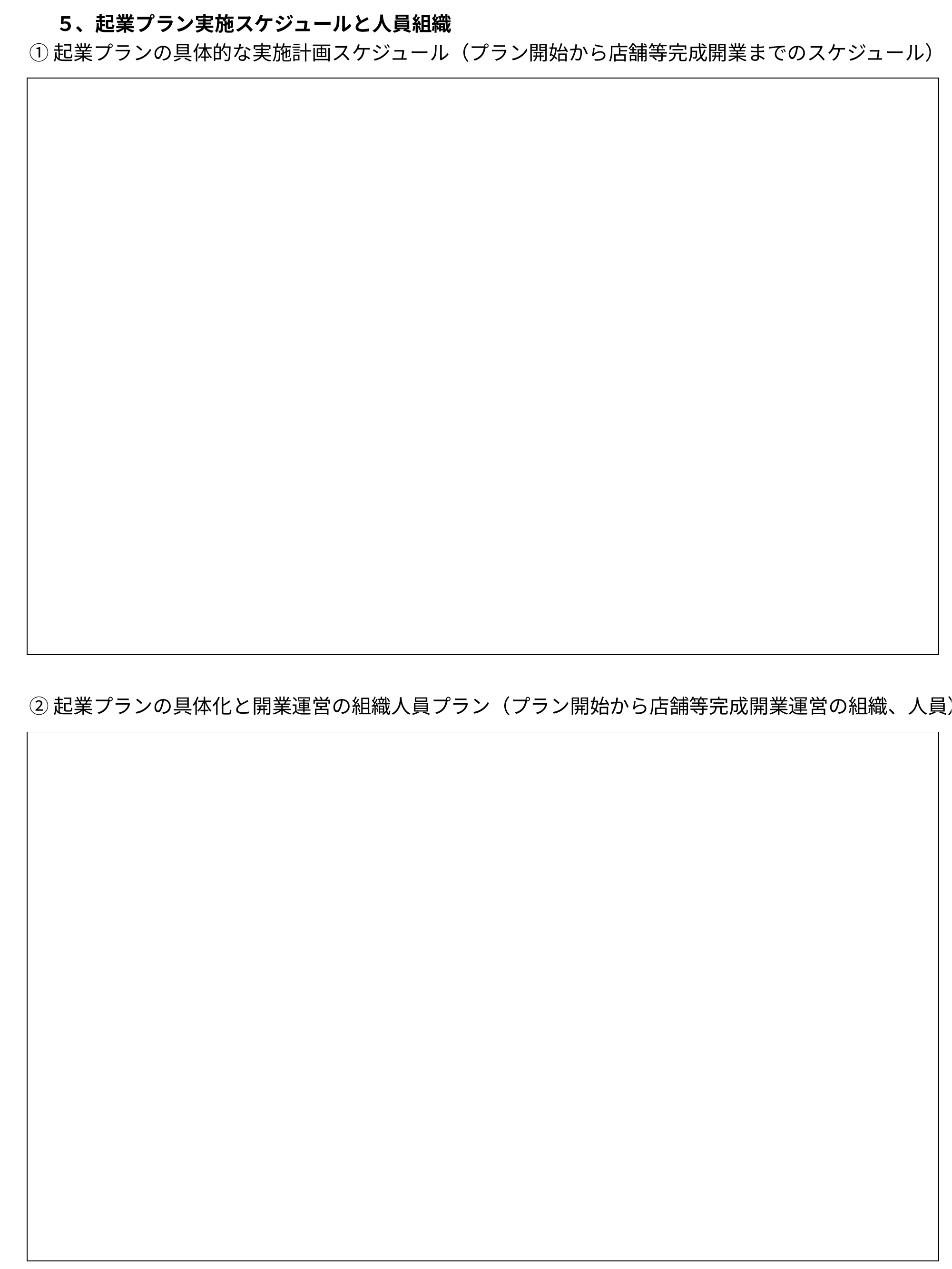

５、起業プラン実施スケジュールと人員組織
①起業プランの具体的な実施計画スケジュール（プラン開始から店舗等完成開業までのスケジュール）
|  |
| --- |
②起業プランの具体化と開業運営の組織人員プラン（プラン開始から店舗等完成開業運営の組織、人員）
|  |
| --- |